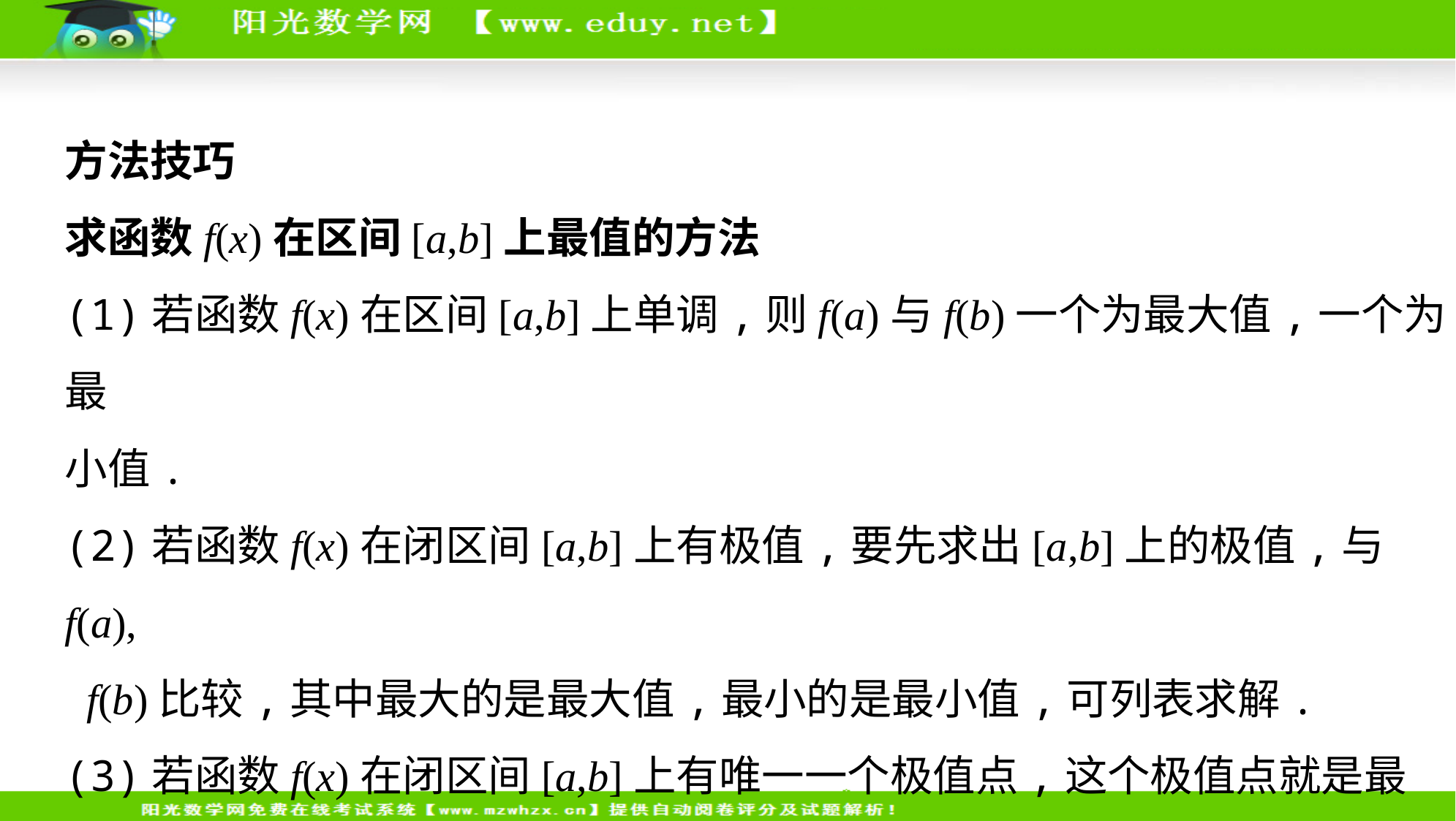

方法技巧
求函数f(x)在区间[a,b]上最值的方法
(1)若函数f(x)在区间[a,b]上单调,则f(a)与f(b)一个为最大值,一个为最
小值.
(2)若函数f(x)在闭区间[a,b]上有极值,要先求出[a,b]上的极值,与f(a),
  f(b)比较,其中最大的是最大值,最小的是最小值,可列表求解.
(3)若函数f(x)在闭区间[a,b]上有唯一一个极值点,这个极值点就是最
大(小)值点.